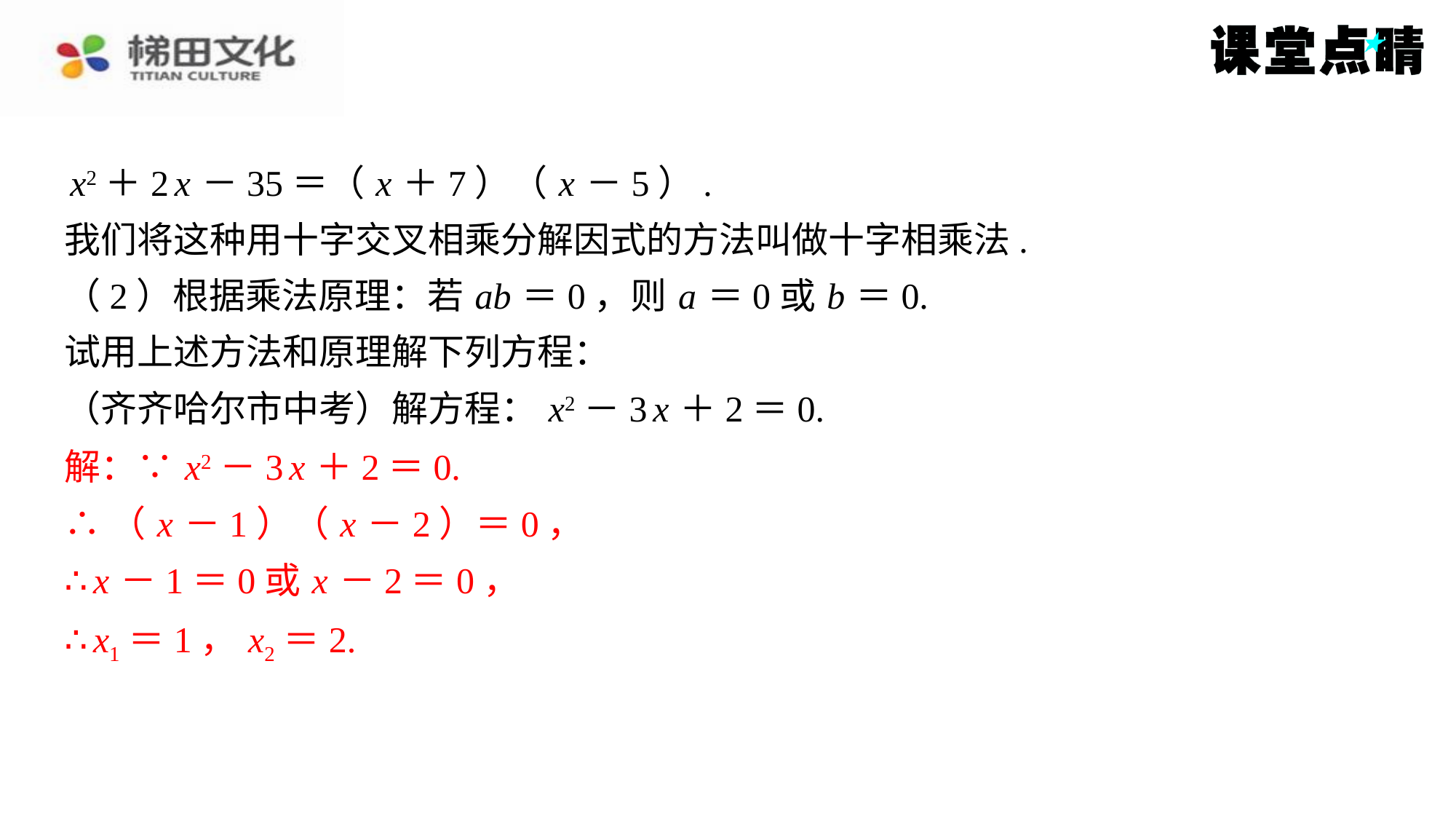

x2＋2 x －35＝（ x ＋7）（ x －5）.
我们将这种用十字交叉相乘分解因式的方法叫做十字相乘法.
（2）根据乘法原理：若 ab ＝0，则 a ＝0或 b ＝0.
试用上述方法和原理解下列方程：
（齐齐哈尔市中考）解方程： x2－3 x ＋2＝0.
解：∵ x2－3 x ＋2＝0.
∴（ x －1）（ x －2）＝0，
∴ x －1＝0或 x －2＝0，
∴ x1＝1， x2＝2.
解：∵ x2－3 x ＋2＝0.
∴（ x －1）（ x －2）＝0，
∴ x －1＝0或 x －2＝0，
∴ x1＝1， x2＝2.